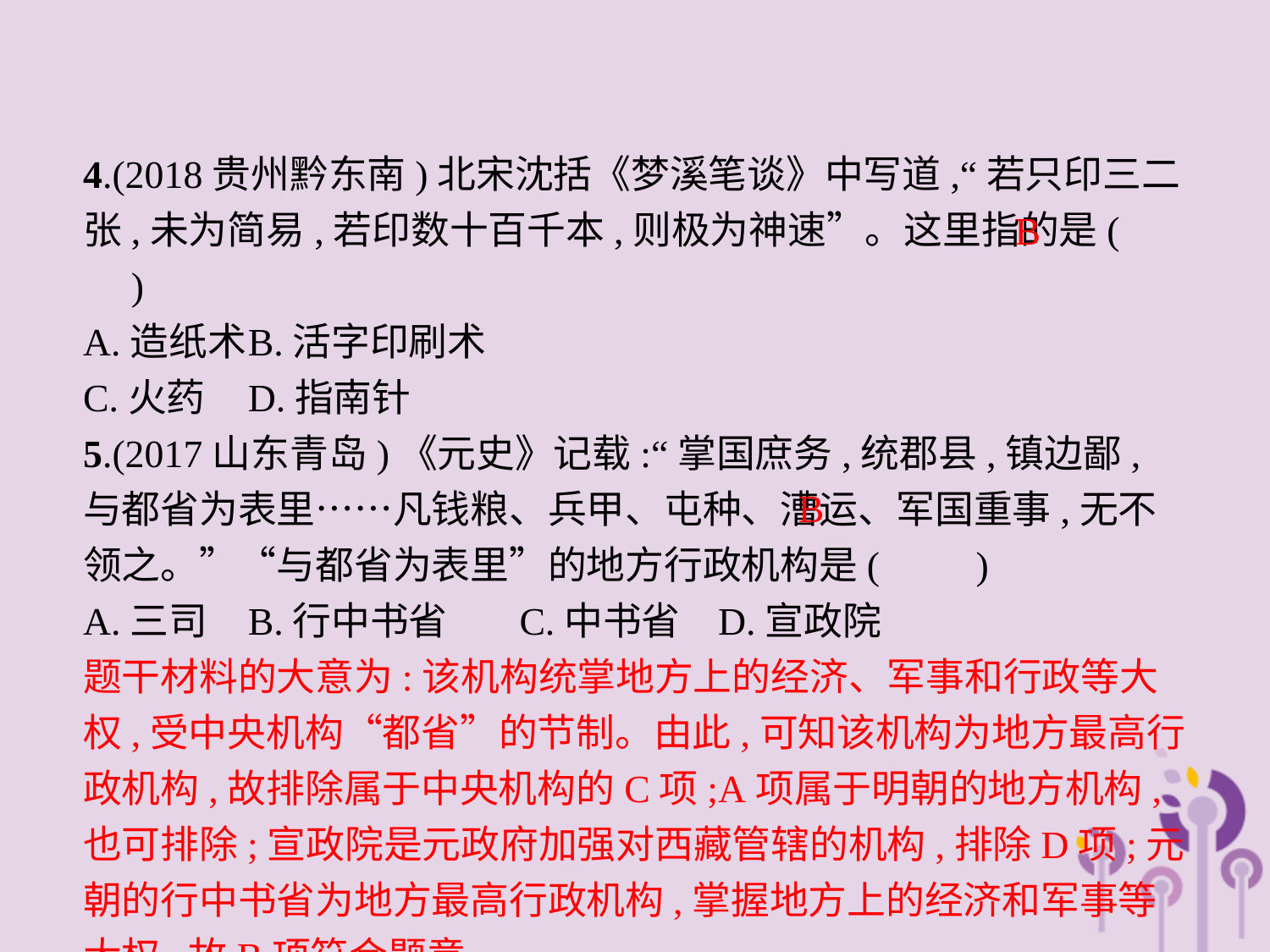

4.(2018贵州黔东南)北宋沈括《梦溪笔谈》中写道,“若只印三二张,未为简易,若印数十百千本,则极为神速”。这里指的是(　　)
A.造纸术	B.活字印刷术
C.火药	D.指南针
5.(2017山东青岛)《元史》记载:“掌国庶务,统郡县,镇边鄙,与都省为表里……凡钱粮、兵甲、屯种、漕运、军国重事,无不领之。”“与都省为表里”的地方行政机构是(　　)
A.三司	B.行中书省	C.中书省	D.宣政院
题干材料的大意为:该机构统掌地方上的经济、军事和行政等大权,受中央机构“都省”的节制。由此,可知该机构为地方最高行政机构,故排除属于中央机构的C项;A项属于明朝的地方机构,也可排除;宣政院是元政府加强对西藏管辖的机构,排除D项;元朝的行中书省为地方最高行政机构,掌握地方上的经济和军事等大权,故B项符合题意。
B
B